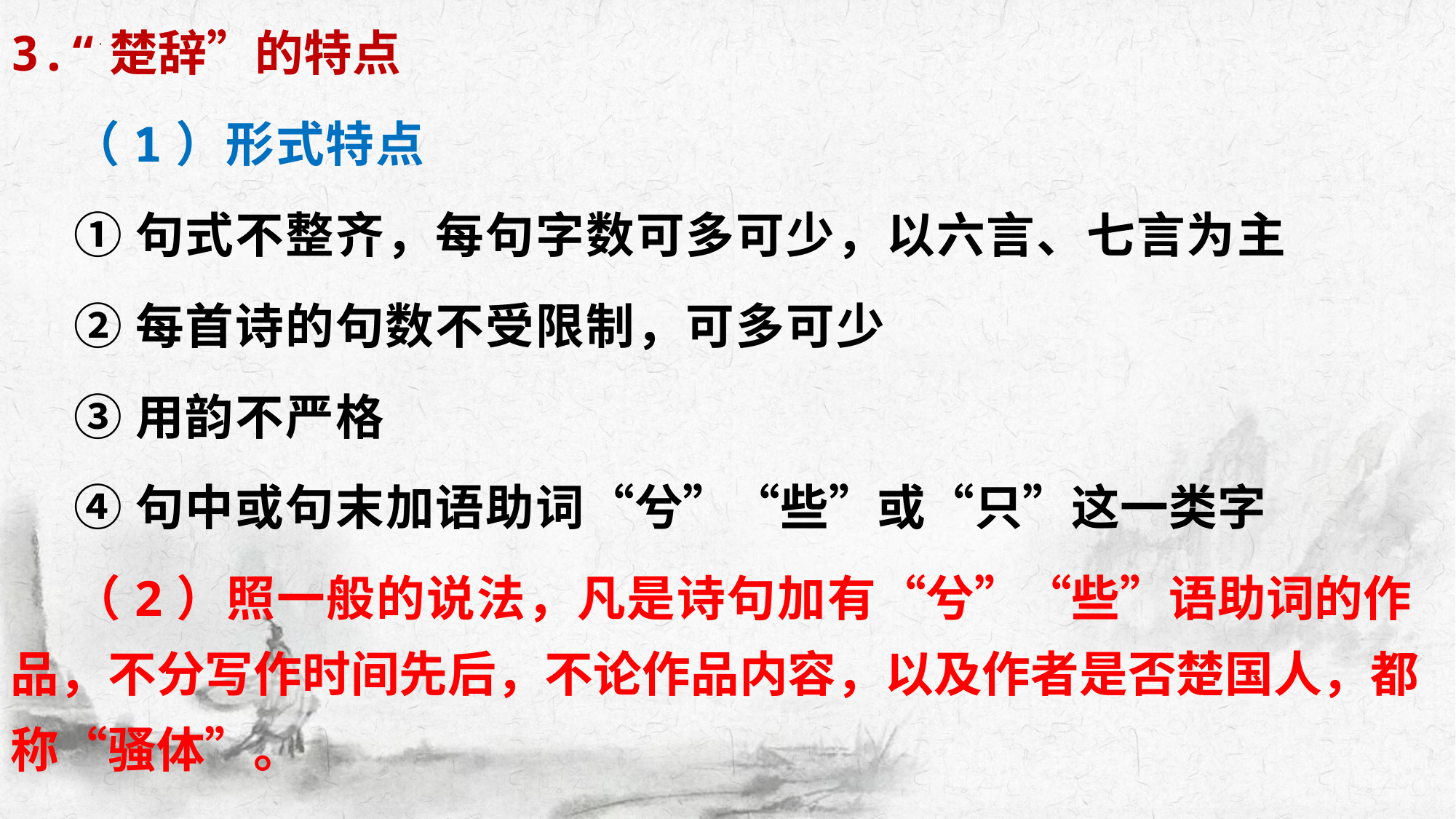

3.“楚辞”的特点
    （1）形式特点
     ①句式不整齐，每句字数可多可少，以六言、七言为主
     ②每首诗的句数不受限制，可多可少
     ③用韵不严格
     ④句中或句末加语助词“兮”“些”或“只”这一类字
    （2）照一般的说法，凡是诗句加有“兮”“些”语助词的作品，不分写作时间先后，不论作品内容，以及作者是否楚国人，都称“骚体”。